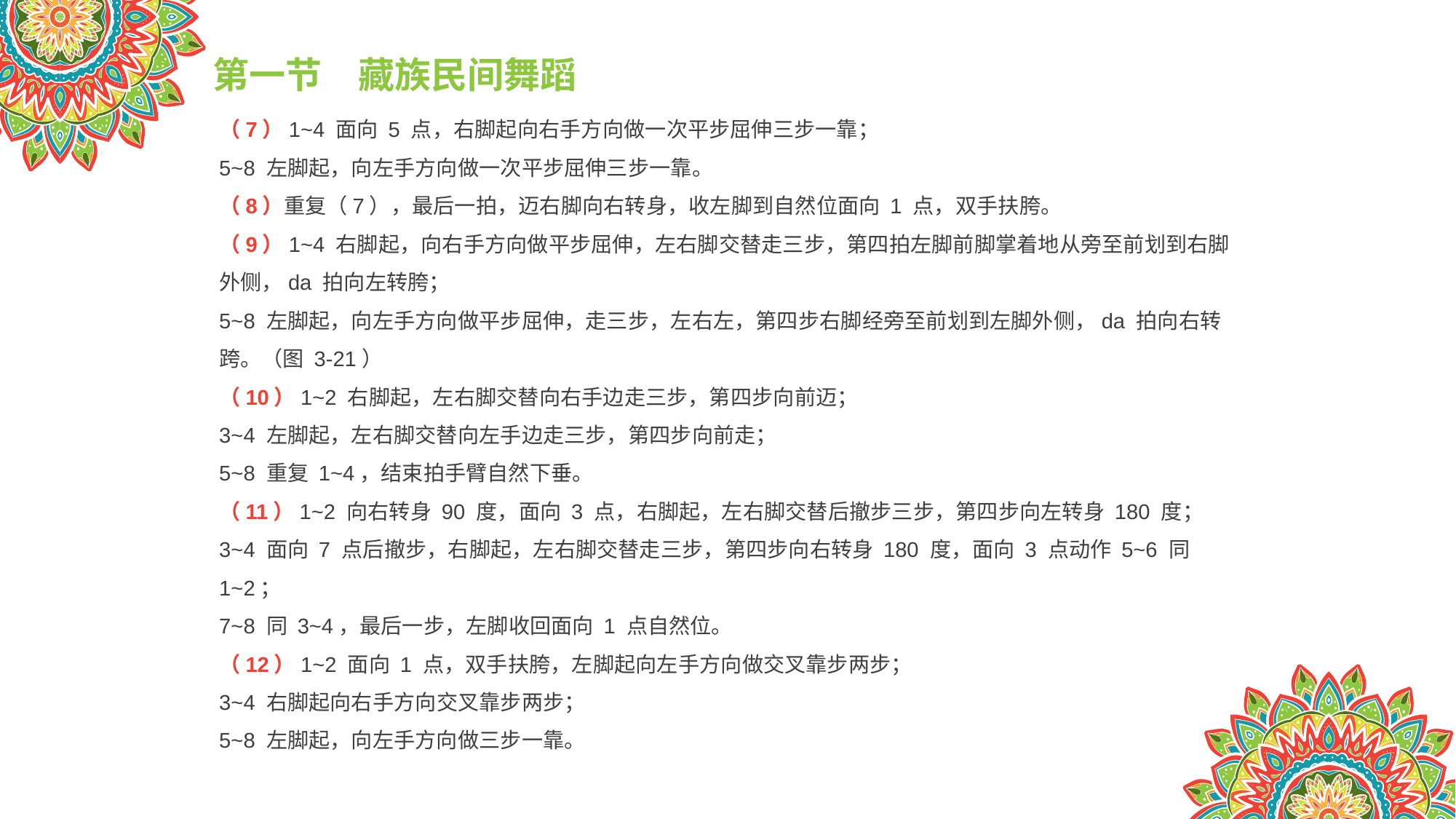

第一节　藏族民间舞蹈
（7）1~4 面向 5 点，右脚起向右手方向做一次平步屈伸三步一靠；
5~8 左脚起，向左手方向做一次平步屈伸三步一靠。
（8）重复（7），最后一拍，迈右脚向右转身，收左脚到自然位面向 1 点，双手扶胯。
（9）1~4 右脚起，向右手方向做平步屈伸，左右脚交替走三步，第四拍左脚前脚掌着地从旁至前划到右脚外侧，da 拍向左转胯；
5~8 左脚起，向左手方向做平步屈伸，走三步，左右左，第四步右脚经旁至前划到左脚外侧，da 拍向右转跨。（图 3-21）
（10）1~2 右脚起，左右脚交替向右手边走三步，第四步向前迈；
3~4 左脚起，左右脚交替向左手边走三步，第四步向前走；
5~8 重复 1~4，结束拍手臂自然下垂。
（11）1~2 向右转身 90 度，面向 3 点，右脚起，左右脚交替后撤步三步，第四步向左转身 180 度；3~4 面向 7 点后撤步，右脚起，左右脚交替走三步，第四步向右转身 180 度，面向 3 点动作 5~6 同1~2；
7~8 同 3~4，最后一步，左脚收回面向 1 点自然位。
（12）1~2 面向 1 点，双手扶胯，左脚起向左手方向做交叉靠步两步；
3~4 右脚起向右手方向交叉靠步两步；
5~8 左脚起，向左手方向做三步一靠。